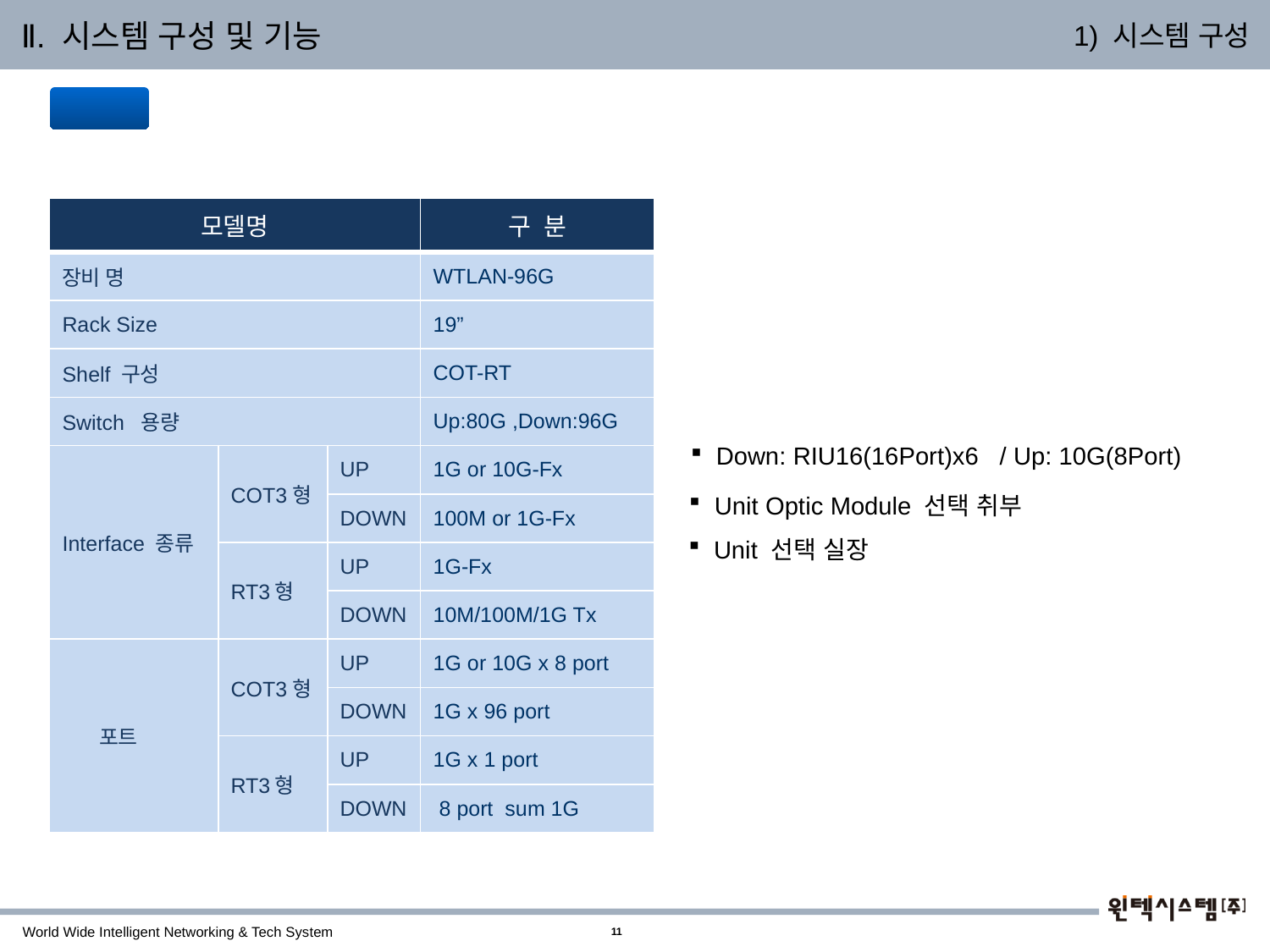

Ⅱ. 시스템 구성 및 기능
1) 시스템 구성

 제 원
| 모델명 |  |  | 구 분 |
| --- | --- | --- | --- |
| 장비 명 |  |  | WTLAN-96G |
| Rack Size |  |  | 19” |
| Shelf 구성 |  |  | COT-RT |
| Switch 용량 |  |  | Up:80G ,Down:96G |
| Interface 종류 | COT3형 | UP | 1G or 10G-Fx |
|  |  | DOWN | 100M or 1G-Fx |
|  | RT3형 | UP | 1G-Fx |
|  |  | DOWN | 10M/100M/1G Tx |
| 포트 | COT3형 | UP | 1G or 10G x 8 port |
|  |  | DOWN | 1G x 96 port |
|  | RT3형 | UP | 1G x 1 port |
|  |  | DOWN | 8 port sum 1G |
  Down: RIU16(16Port)x6   / Up: 10G(8Port)
  Unit Optic Module 선택 취부
  Unit 선택 실장
11